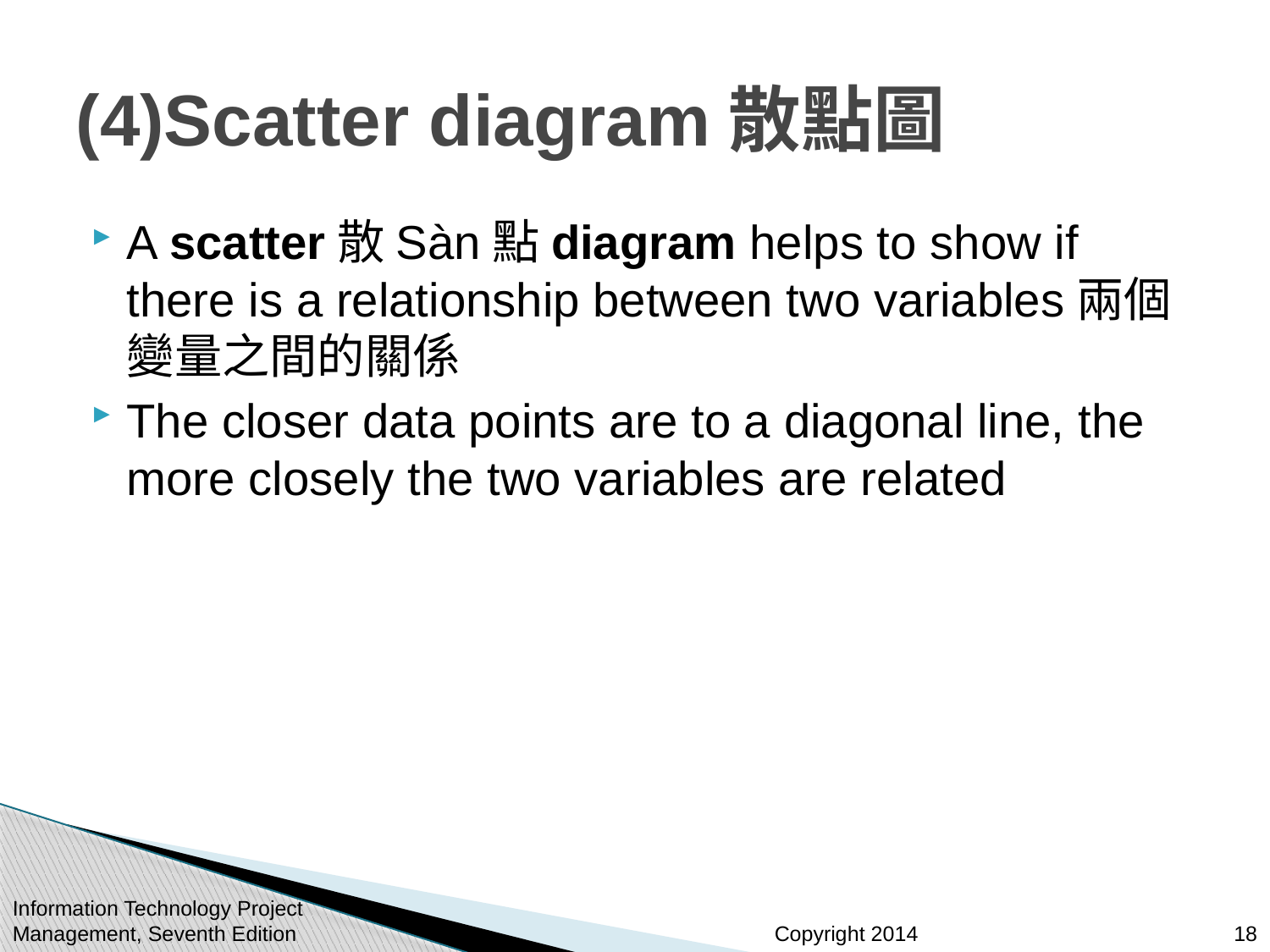

# (4)Scatter diagram散點圖
A scatter散Sàn點diagram helps to show if there is a relationship between two variables兩個變量之間的關係
The closer data points are to a diagonal line, the more closely the two variables are related
Information Technology Project Management, Seventh Edition
18